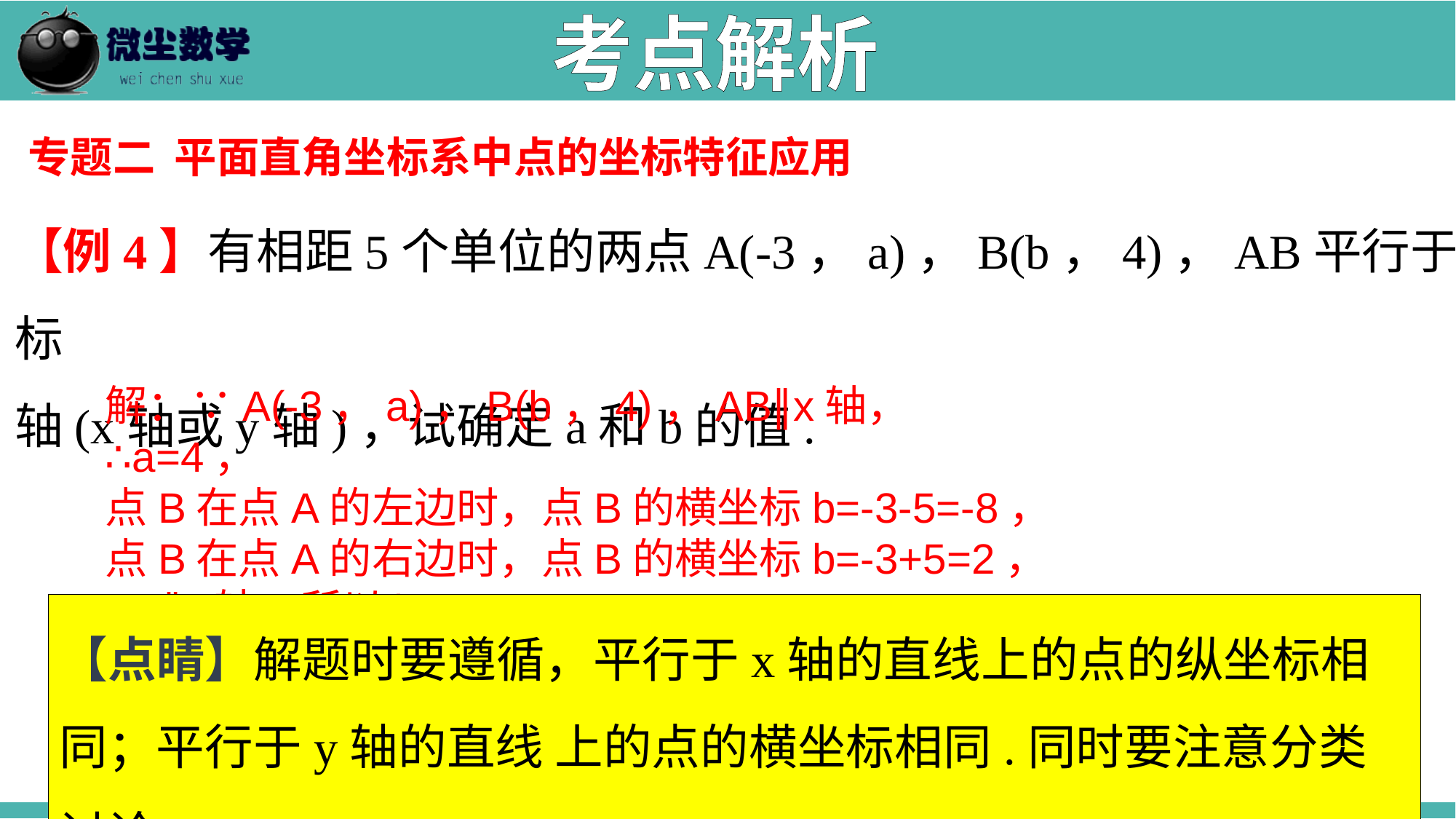

考点解析
专题二  平面直角坐标系中点的坐标特征应用
【例4】有相距5个单位的两点A(-3，a)，B(b，4)，AB平行于坐标
轴(x轴或y轴)，试确定a和b的值.
解：∵A(-3，a)，B(b，4)，AB∥x轴，
∴a=4，
点B在点A的左边时，点B的横坐标b=-3-5=-8，
点B在点A的右边时，点B的横坐标b=-3+5=2，
AB∥y轴，所以b=-3，
点A在点B的上边时，点A的纵坐标a=4+5=9，
点A在点B的下边时，点A的纵坐标a=4-5=-1
∴AB∥x轴时，a=4，b=-8或2，AB∥y轴时，a=9或a=-1，b=-3.
【点睛】解题时要遵循，平行于x轴的直线上的点的纵坐标相同；平行于y轴的直线 上的点的横坐标相同.同时要注意分类讨论.